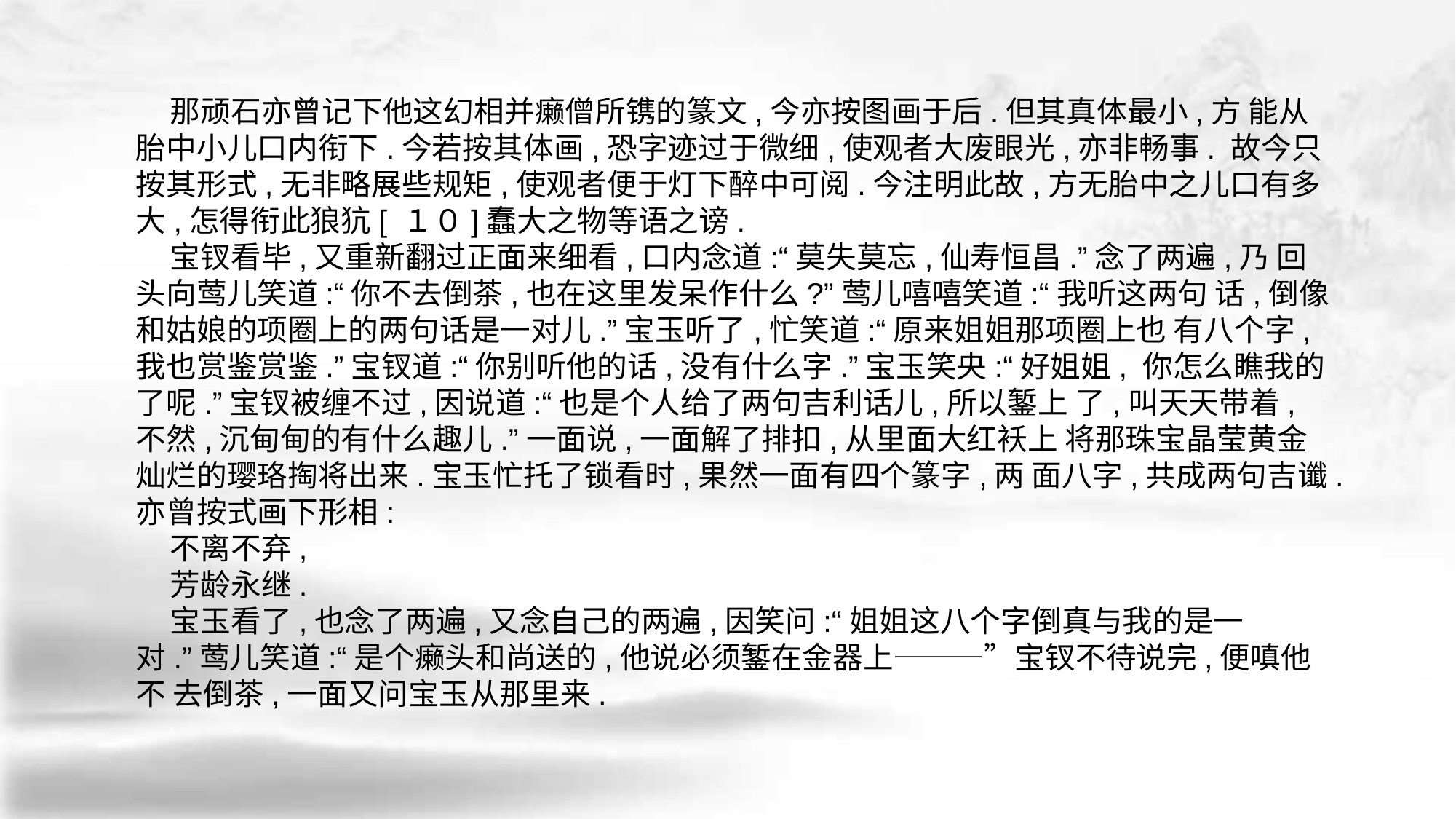

那顽石亦曾记下他这幻相并癞僧所镌的篆文,今亦按图画于后.但其真体最小,方 能从胎中小儿口内衔下.今若按其体画,恐字迹过于微细,使观者大废眼光,亦非畅事. 故今只按其形式,无非略展些规矩,使观者便于灯下醉中可阅.今注明此故,方无胎中之儿口有多大,怎得衔此狼犺[ １０]蠢大之物等语之谤.
    宝钗看毕,又重新翻过正面来细看,口内念道:“莫失莫忘,仙寿恒昌.”念了两遍,乃 回头向莺儿笑道:“你不去倒茶,也在这里发呆作什么?”莺儿嘻嘻笑道:“我听这两句 话,倒像和姑娘的项圈上的两句话是一对儿.”宝玉听了,忙笑道:“原来姐姐那项圈上也 有八个字,我也赏鉴赏鉴.”宝钗道:“你别听他的话,没有什么字.”宝玉笑央:“好姐姐, 你怎么瞧我的了呢.”宝钗被缠不过,因说道:“也是个人给了两句吉利话儿,所以錾上 了,叫天天带着,不然,沉甸甸的有什么趣儿.”一面说,一面解了排扣,从里面大红袄上 将那珠宝晶莹黄金灿烂的璎珞掏将出来.宝玉忙托了锁看时,果然一面有四个篆字,两 面八字,共成两句吉谶.亦曾按式画下形相:
    不离不弃,
    芳龄永继.
    宝玉看了,也念了两遍,又念自己的两遍,因笑问:“姐姐这八个字倒真与我的是一 对.”莺儿笑道:“是个癞头和尚送的,他说必须錾在金器上———”宝钗不待说完,便嗔他不 去倒茶,一面又问宝玉从那里来.